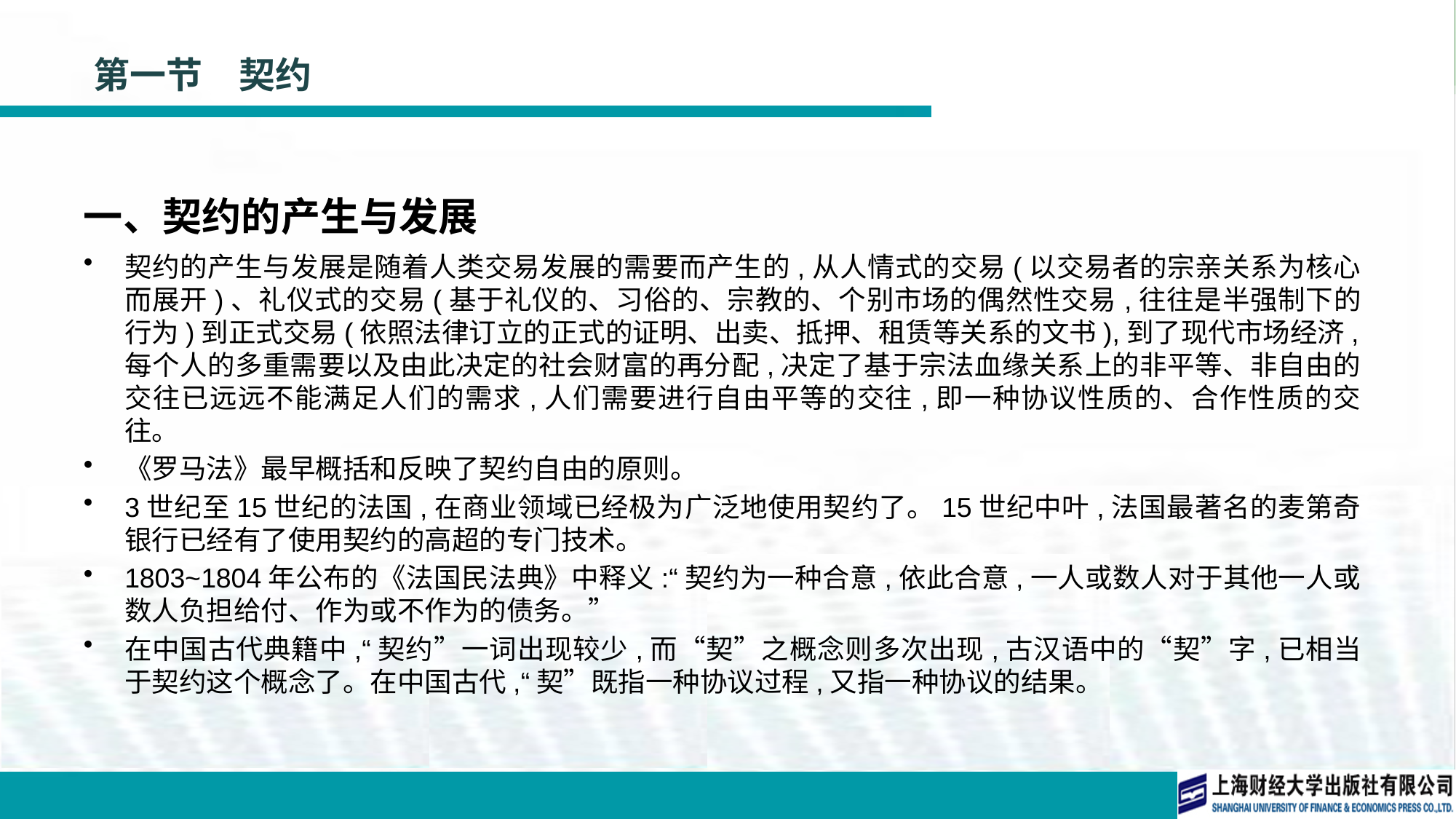

# 第一节　契约
一、契约的产生与发展
契约的产生与发展是随着人类交易发展的需要而产生的,从人情式的交易(以交易者的宗亲关系为核心而展开)、礼仪式的交易(基于礼仪的、习俗的、宗教的、个别市场的偶然性交易,往往是半强制下的行为)到正式交易(依照法律订立的正式的证明、出卖、抵押、租赁等关系的文书),到了现代市场经济,每个人的多重需要以及由此决定的社会财富的再分配,决定了基于宗法血缘关系上的非平等、非自由的交往已远远不能满足人们的需求,人们需要进行自由平等的交往,即一种协议性质的、合作性质的交往。
《罗马法》最早概括和反映了契约自由的原则。
3世纪至15世纪的法国,在商业领域已经极为广泛地使用契约了。15世纪中叶,法国最著名的麦第奇银行已经有了使用契约的高超的专门技术。
1803~1804年公布的《法国民法典》中释义:“契约为一种合意,依此合意,一人或数人对于其他一人或数人负担给付、作为或不作为的债务。”
在中国古代典籍中,“契约”一词出现较少,而“契”之概念则多次出现,古汉语中的“契”字,已相当于契约这个概念了。在中国古代,“契”既指一种协议过程,又指一种协议的结果。